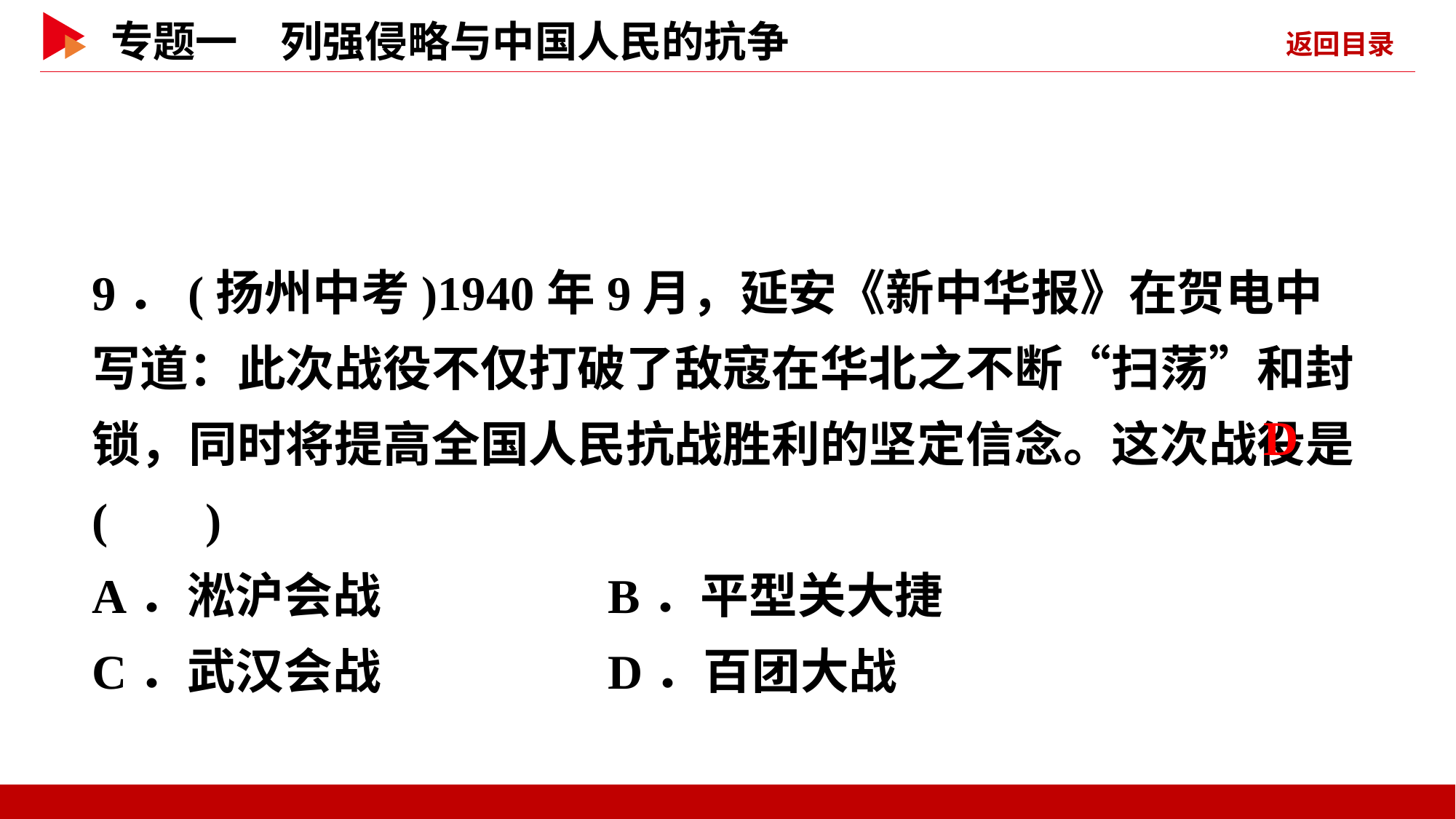

9．(扬州中考)1940年9月，延安《新中华报》在贺电中写道：此次战役不仅打破了敌寇在华北之不断“扫荡”和封锁，同时将提高全国人民抗战胜利的坚定信念。这次战役是(        )
A．淞沪会战　               B．平型关大捷
C．武汉会战　               D．百团大战
   D